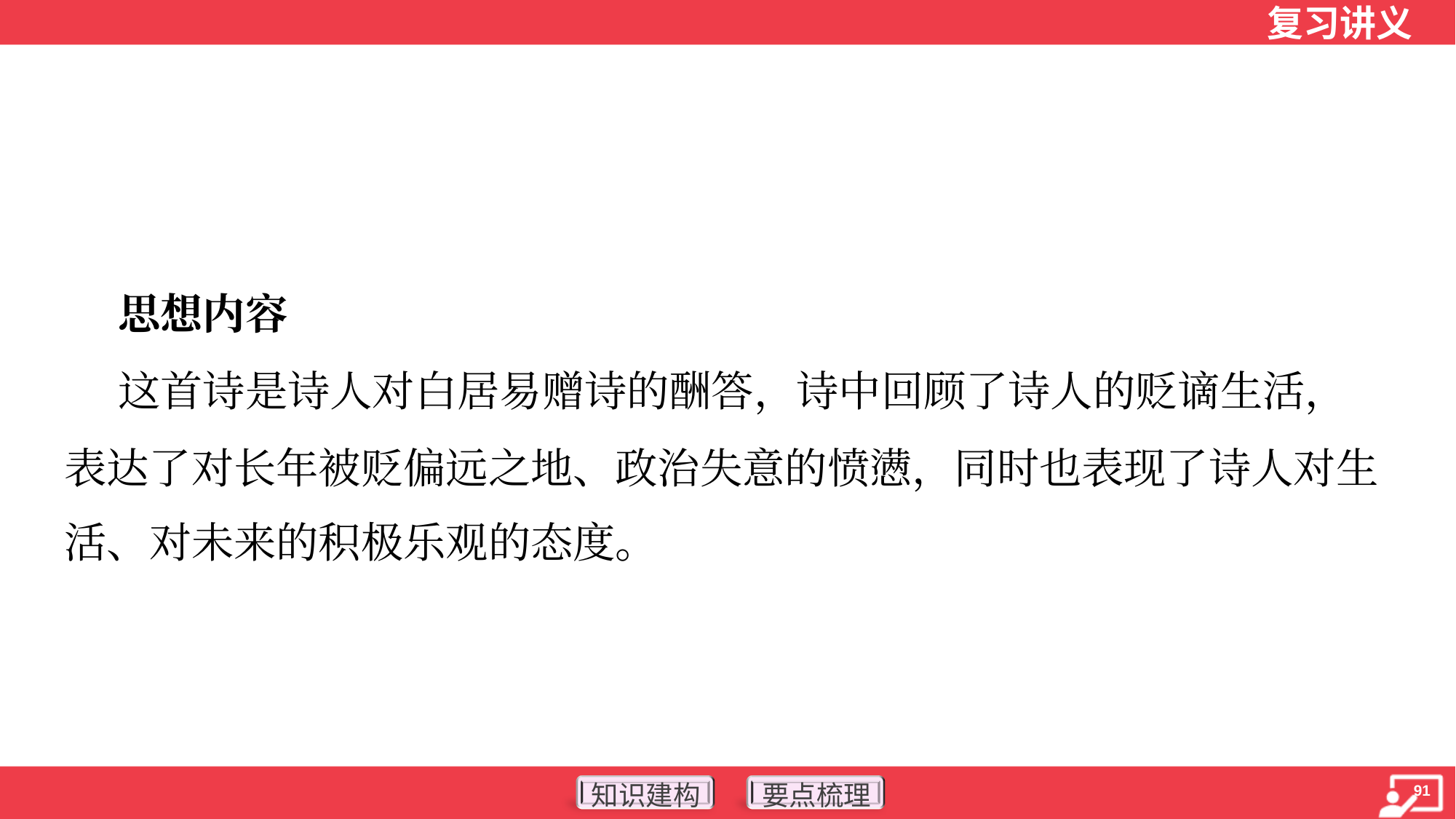

思想内容
    这首诗是诗人对白居易赠诗的酬答，诗中回顾了诗人的贬谪生活，
表达了对长年被贬偏远之地、政治失意的愤懑，同时也表现了诗人对生
活、对未来的积极乐观的态度。